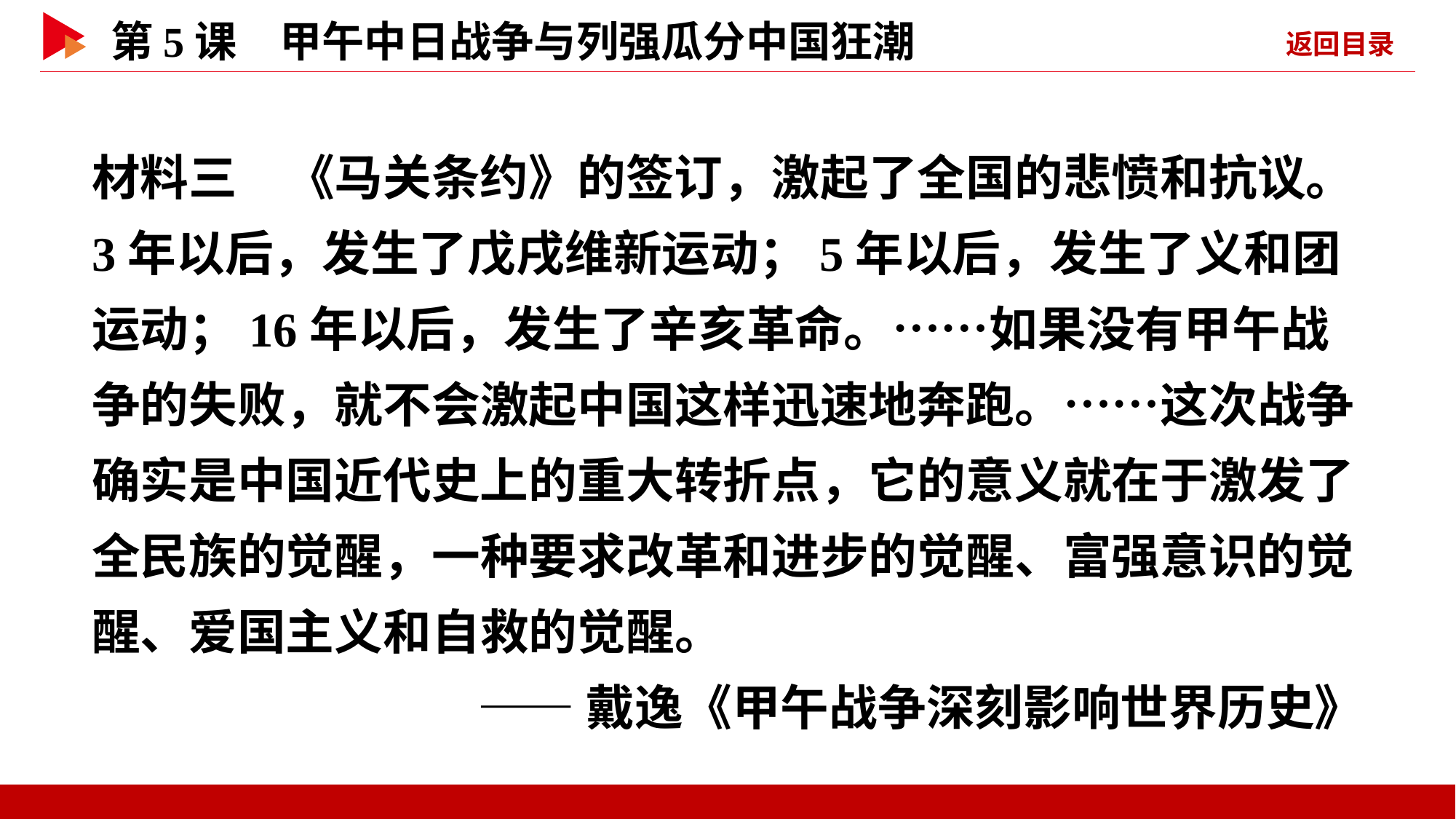

材料三　《马关条约》的签订，激起了全国的悲愤和抗议。3年以后，发生了戊戌维新运动；5年以后，发生了义和团运动；16年以后，发生了辛亥革命。……如果没有甲午战争的失败，就不会激起中国这样迅速地奔跑。……这次战争确实是中国近代史上的重大转折点，它的意义就在于激发了全民族的觉醒，一种要求改革和进步的觉醒、富强意识的觉醒、爱国主义和自救的觉醒。
——戴逸《甲午战争深刻影响世界历史》